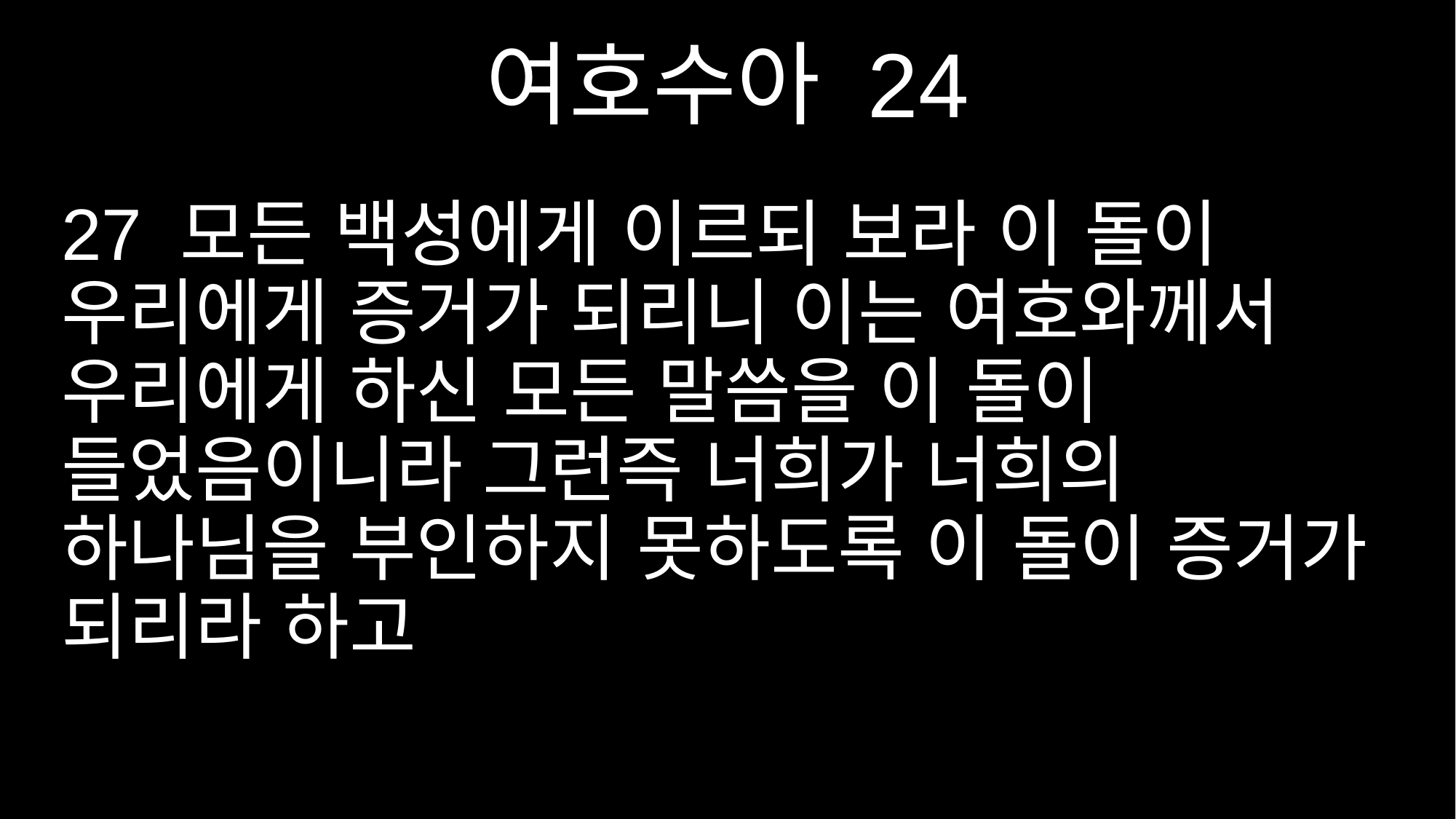

여호수아 24
27 모든 백성에게 이르되 보라 이 돌이 우리에게 증거가 되리니 이는 여호와께서 우리에게 하신 모든 말씀을 이 돌이 들었음이니라 그런즉 너희가 너희의 하나님을 부인하지 못하도록 이 돌이 증거가 되리라 하고